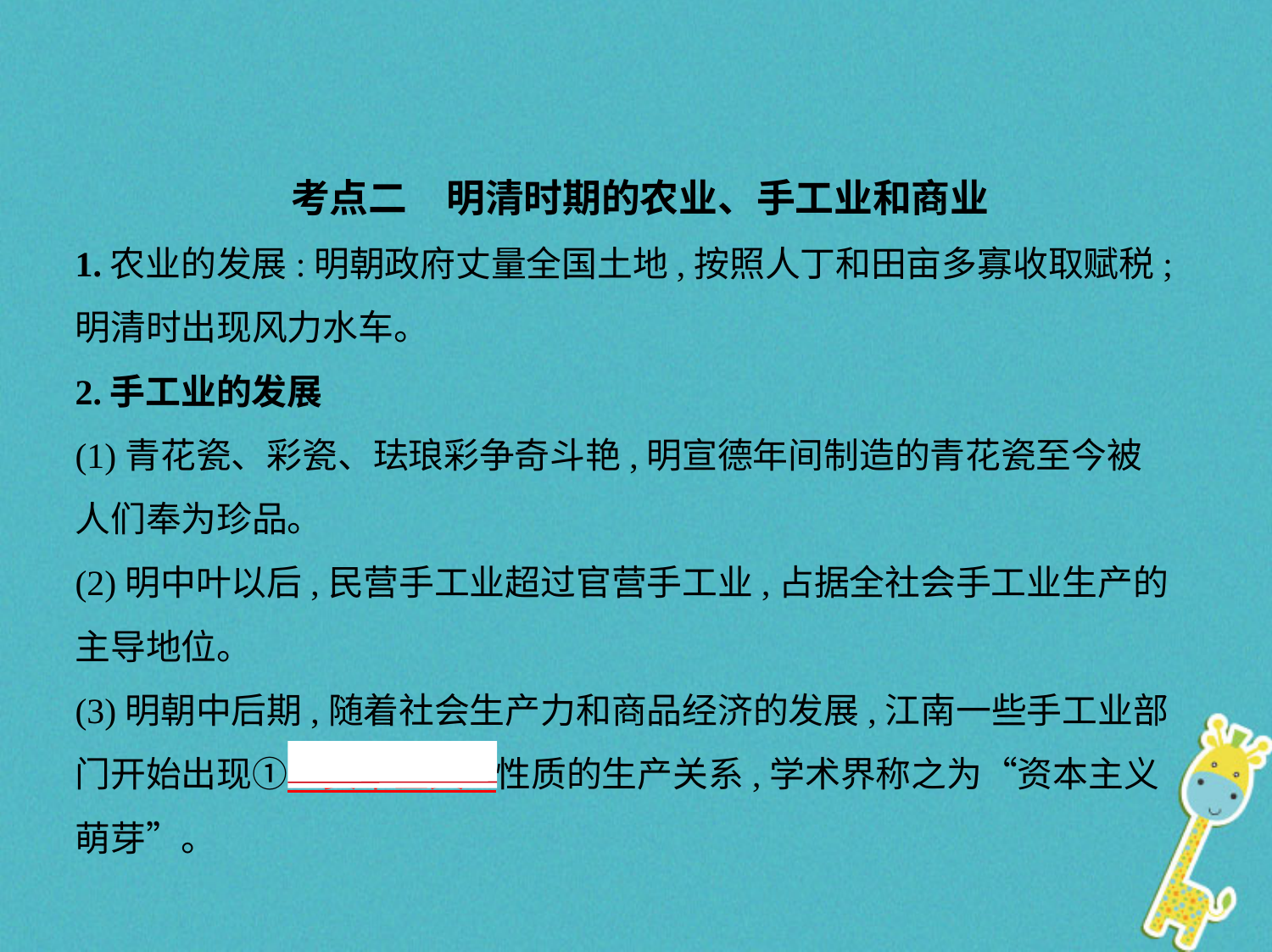

考点二　明清时期的农业、手工业和商业
1.农业的发展:明朝政府丈量全国土地,按照人丁和田亩多寡收取赋税;
明清时出现风力水车。
2.手工业的发展
(1)青花瓷、彩瓷、珐琅彩争奇斗艳,明宣德年间制造的青花瓷至今被
人们奉为珍品。
(2)明中叶以后,民营手工业超过官营手工业,占据全社会手工业生产的
主导地位。
(3)明朝中后期,随着社会生产力和商品经济的发展,江南一些手工业部
门开始出现①　资本主义    性质的生产关系,学术界称之为“资本主义
萌芽”。